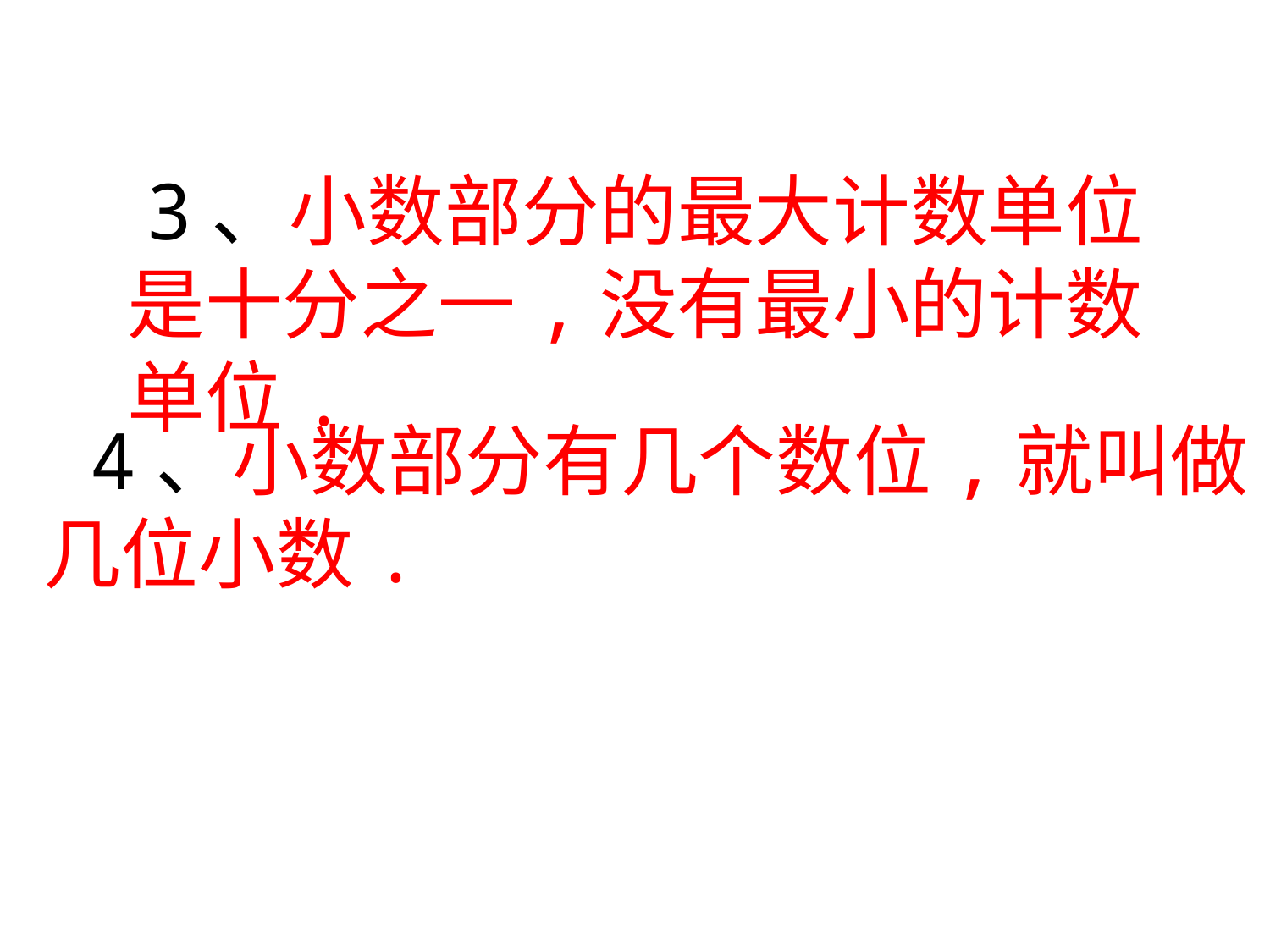

3、小数部分的最大计数单位是十分之一,没有最小的计数单位.

 4、小数部分有几个数位,就叫做
几位小数.